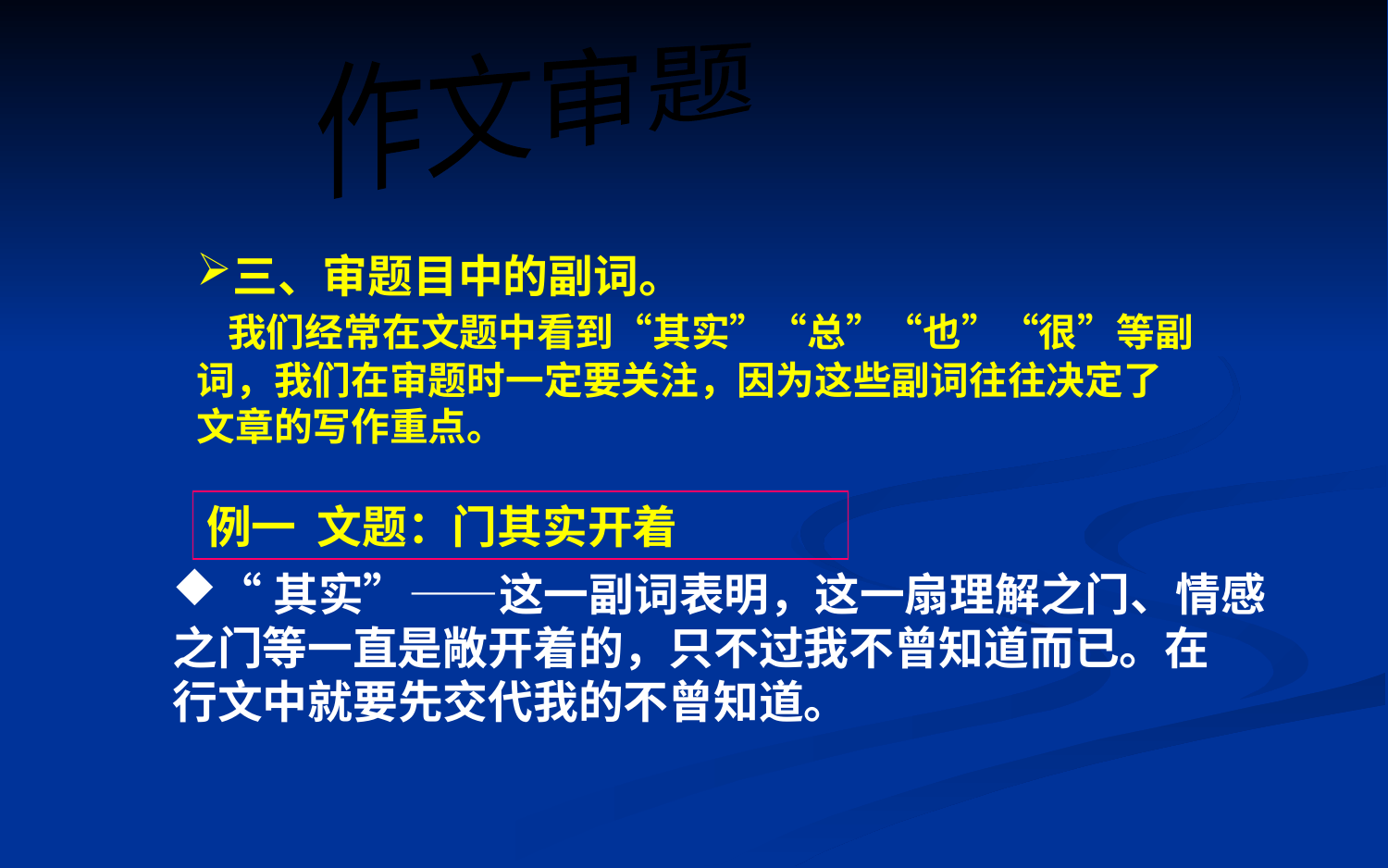

作文审题
三、审题目中的副词。
  我们经常在文题中看到“其实”“总”“也”“很”等副词，我们在审题时一定要关注，因为这些副词往往决定了文章的写作重点。
例一  文题：门其实开着
“其实”——这一副词表明，这一扇理解之门、情感
之门等一直是敞开着的，只不过我不曾知道而已。在
行文中就要先交代我的不曾知道。